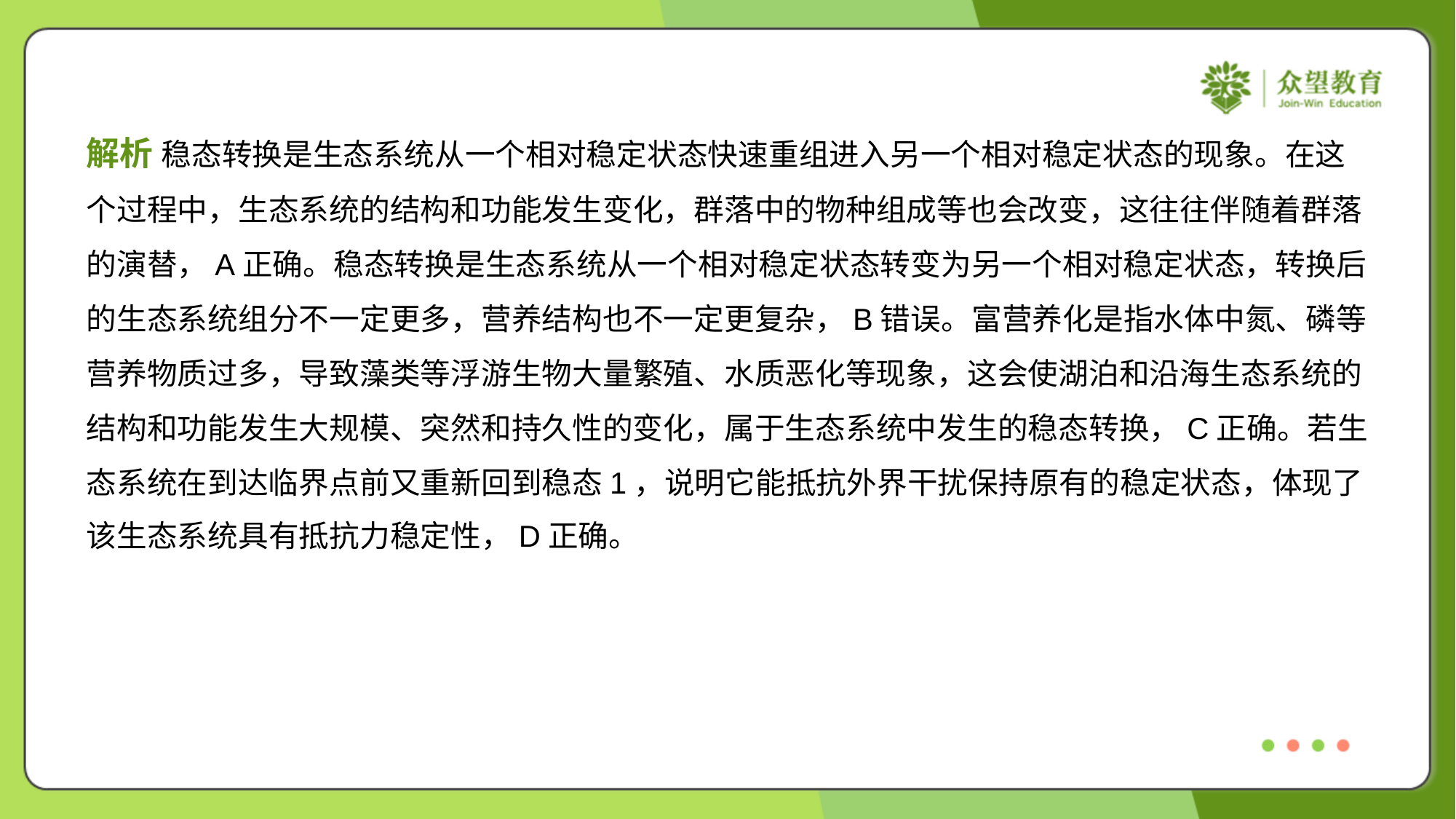

解析 稳态转换是生态系统从一个相对稳定状态快速重组进入另一个相对稳定状态的现象。在这
个过程中，生态系统的结构和功能发生变化，群落中的物种组成等也会改变，这往往伴随着群落
的演替，A正确。稳态转换是生态系统从一个相对稳定状态转变为另一个相对稳定状态，转换后
的生态系统组分不一定更多，营养结构也不一定更复杂，B错误。富营养化是指水体中氮、磷等
营养物质过多，导致藻类等浮游生物大量繁殖、水质恶化等现象，这会使湖泊和沿海生态系统的
结构和功能发生大规模、突然和持久性的变化，属于生态系统中发生的稳态转换，C正确。若生
态系统在到达临界点前又重新回到稳态1，说明它能抵抗外界干扰保持原有的稳定状态，体现了
该生态系统具有抵抗力稳定性，D正确。